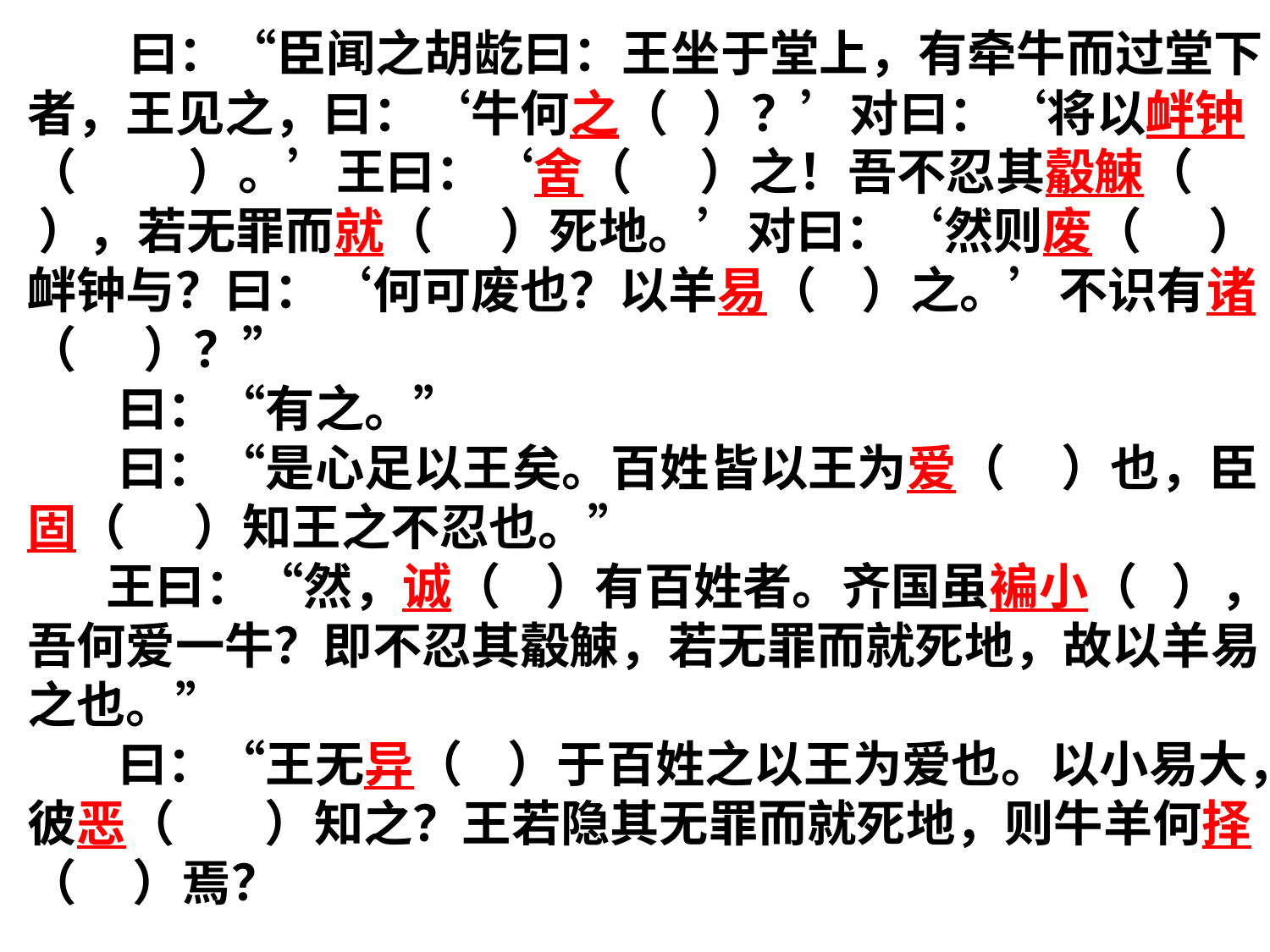

曰：“臣闻之胡龁曰：王坐于堂上，有牵牛而过堂下者，王见之，曰：‘牛何之（   ）？’对曰：‘将以衅钟（          ）。’王曰：‘舍（      ）之！吾不忍其觳觫（     ），若无罪而就（      ）死地。’对曰：‘然则废（      ）衅钟与？曰：‘何可废也？以羊易（    ）之。’不识有诸（      ）？”
       曰：“有之。”
       曰：“是心足以王矣。百姓皆以王为爱（     ）也，臣固（      ）知王之不忍也。”
      王曰：“然，诚（    ）有百姓者。齐国虽褊小（   ），吾何爱一牛？即不忍其觳觫，若无罪而就死地，故以羊易之也。”
       曰：“王无异（    ）于百姓之以王为爱也。以小易大，彼恶（        ）知之？王若隐其无罪而就死地，则牛羊何择（     ）焉？